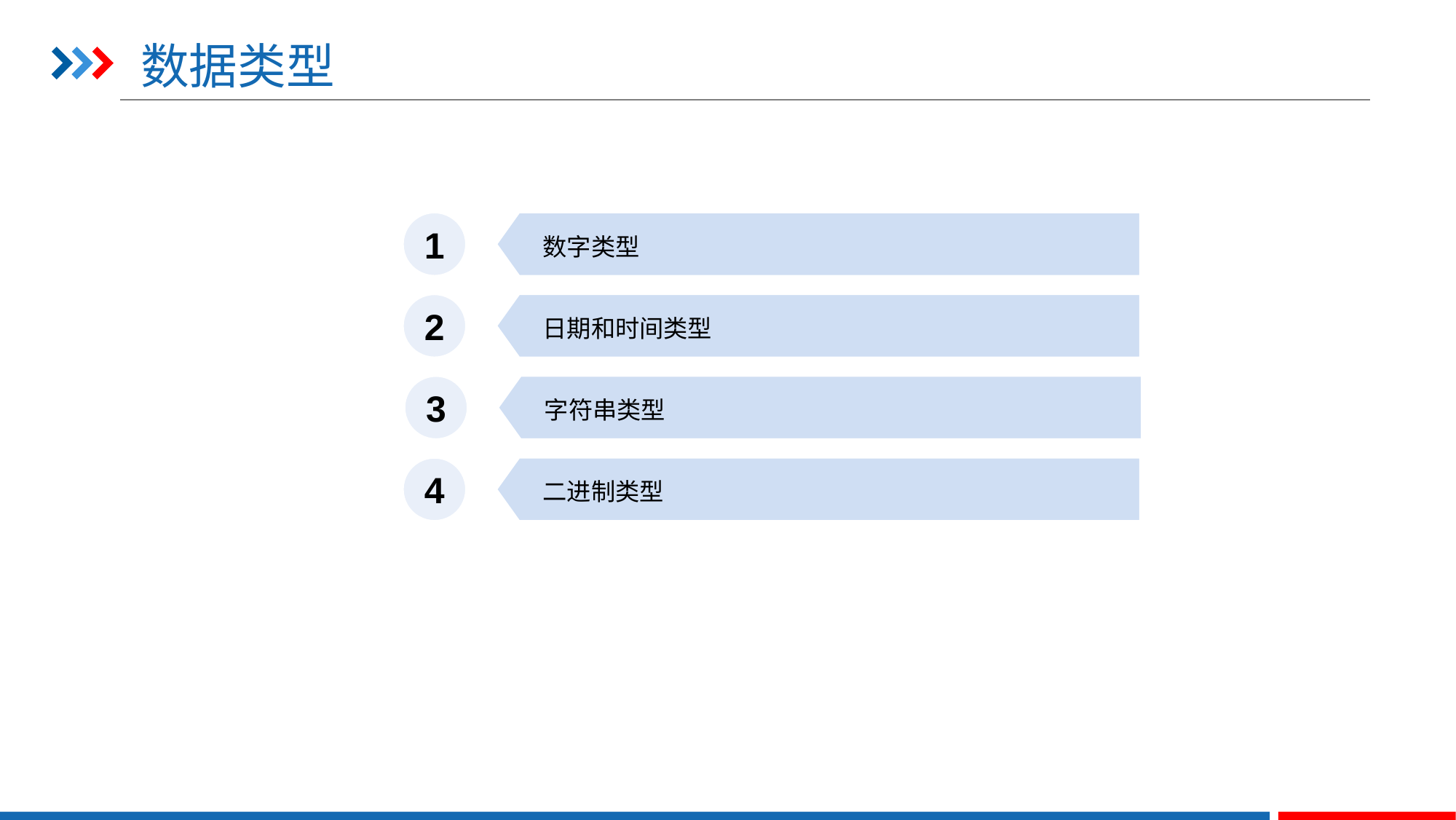

# 数据类型
1

数字类型
2

日期和时间类型
3

字符串类型
4

二进制类型